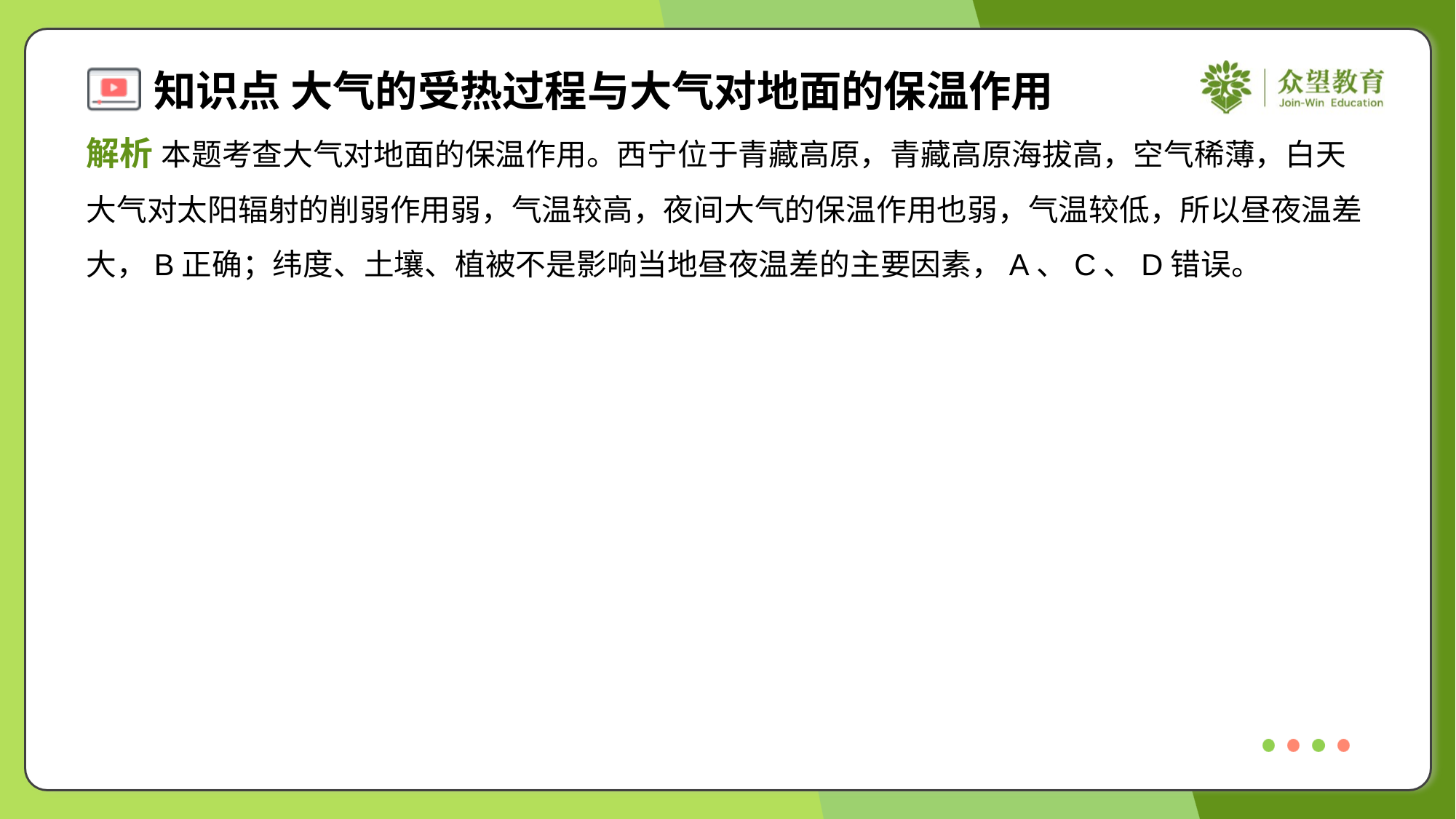

解析 本题考查大气对地面的保温作用。西宁位于青藏高原，青藏高原海拔高，空气稀薄，白天
大气对太阳辐射的削弱作用弱，气温较高，夜间大气的保温作用也弱，气温较低，所以昼夜温差
大，B正确；纬度、土壤、植被不是影响当地昼夜温差的主要因素，A、C、D错误。